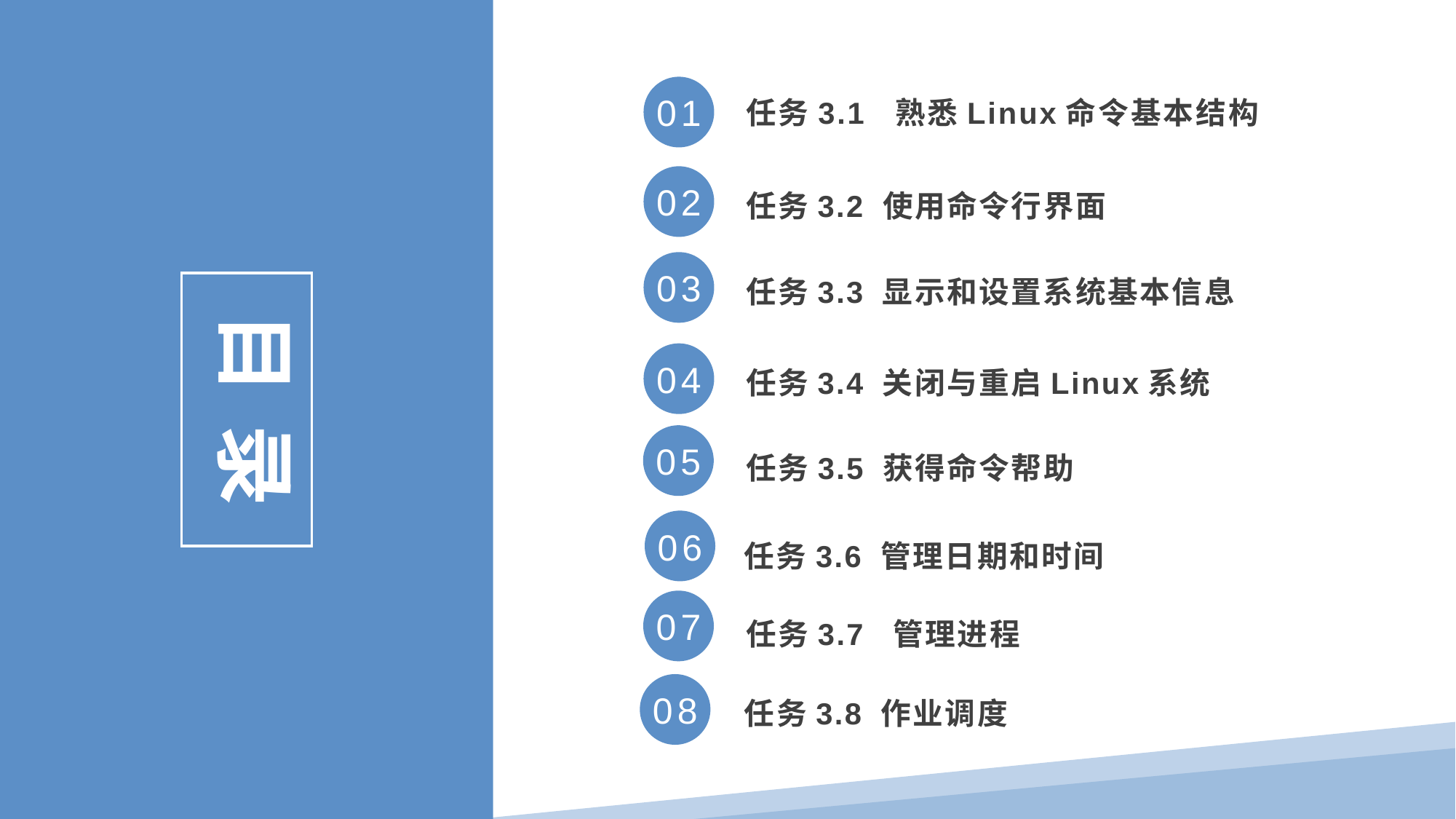

任务3.1  熟悉Linux命令基本结构

01
任务3.2 使用命令行界面

02
任务3.3 显示和设置系统基本信息

03
目 录

任务3.4 关闭与重启Linux系统

04
任务3.5 获得命令帮助

05
任务3.6 管理日期和时间

06
任务3.7  管理进程

07
任务3.8 作业调度

08